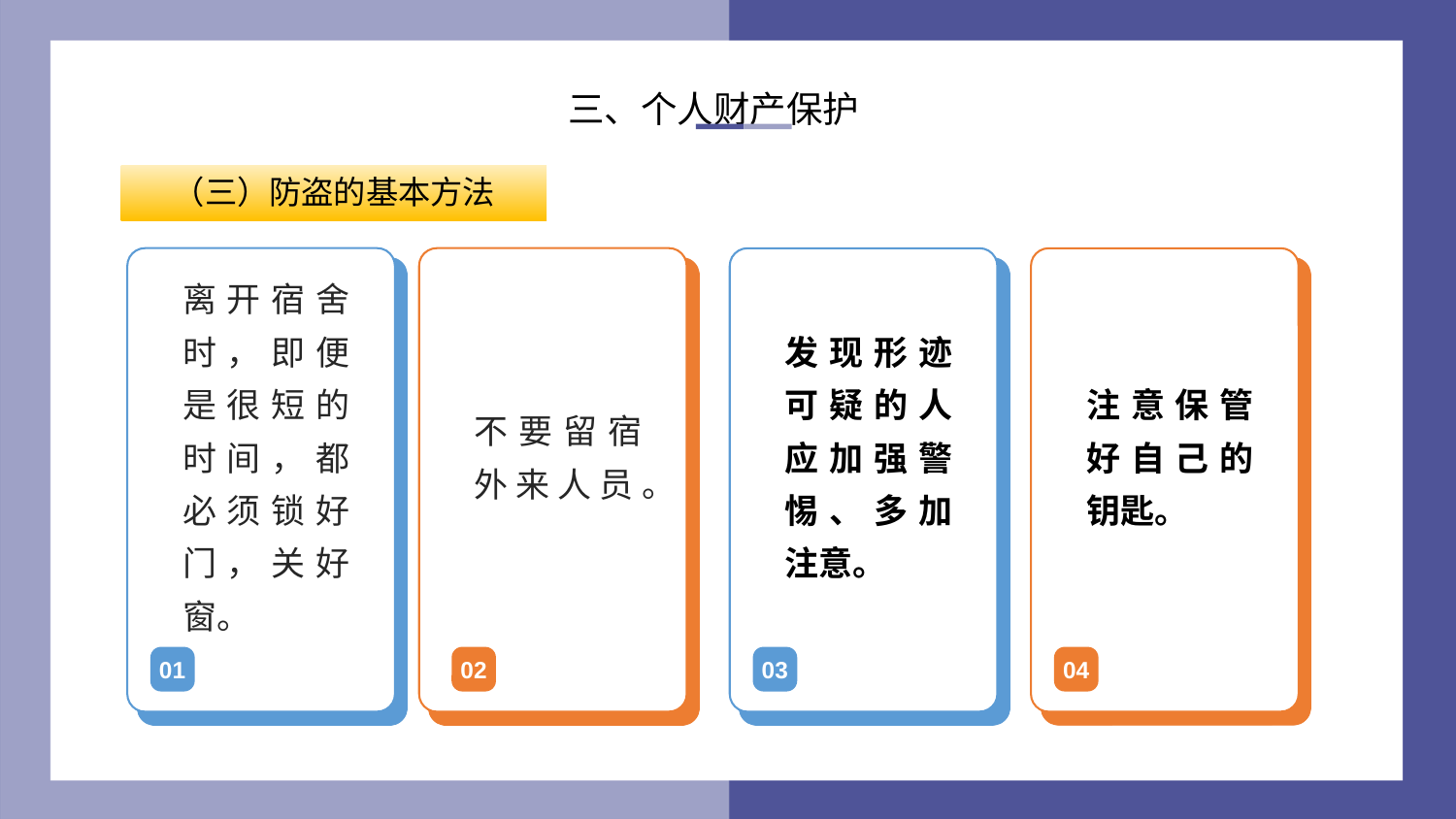

三、个人财产保护

（三）防盗的基本方法
离开宿舍时，即便是很短的时间，都必须锁好门，关好窗。
不要留宿外来人员。
发现形迹可疑的人应加强警惕、多加注意。
注意保管好自己的钥匙。
01
02
03
04